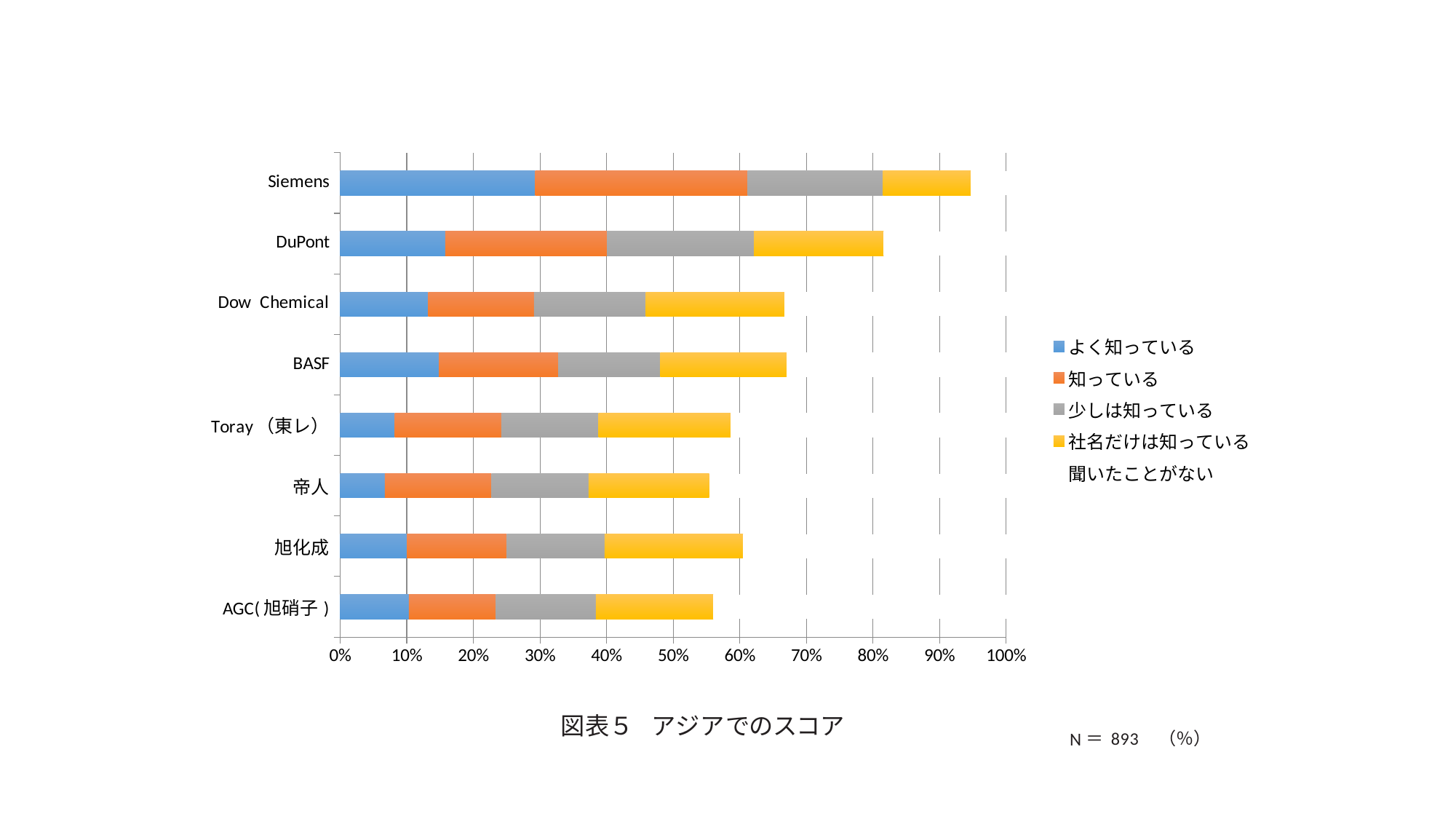

### Chart

| Category | よく知っている | 知っている | 少しは知っている | 社名だけは知っている | 聞いたことがない |
|---|---|---|---|---|---|
| AGC(旭硝子) | 10.3 | 13.1 | 15.0 | 17.6 | 44.0 |
| 旭化成 | 10.0 | 15.0 | 14.7 | 20.8 | 39.5 |
| 帝人 | 6.7 | 16.0 | 14.6 | 18.1 | 44.6 |
| Toray（東レ） | 8.2 | 16.0 | 14.6 | 19.8 | 41.4 |
| BASF | 14.8 | 17.9 | 15.3 | 19.0 | 32.9 |
| Dow  Chemical | 13.2 | 15.9 | 16.8 | 20.8 | 33.3 |
| DuPont | 15.8 | 24.3 | 22.1 | 19.5 | 18.4 |
| Siemens | 29.3 | 31.9 | 20.3 | 13.2 | 5.3 |
図表５   アジアでのスコア
N＝893   （％）